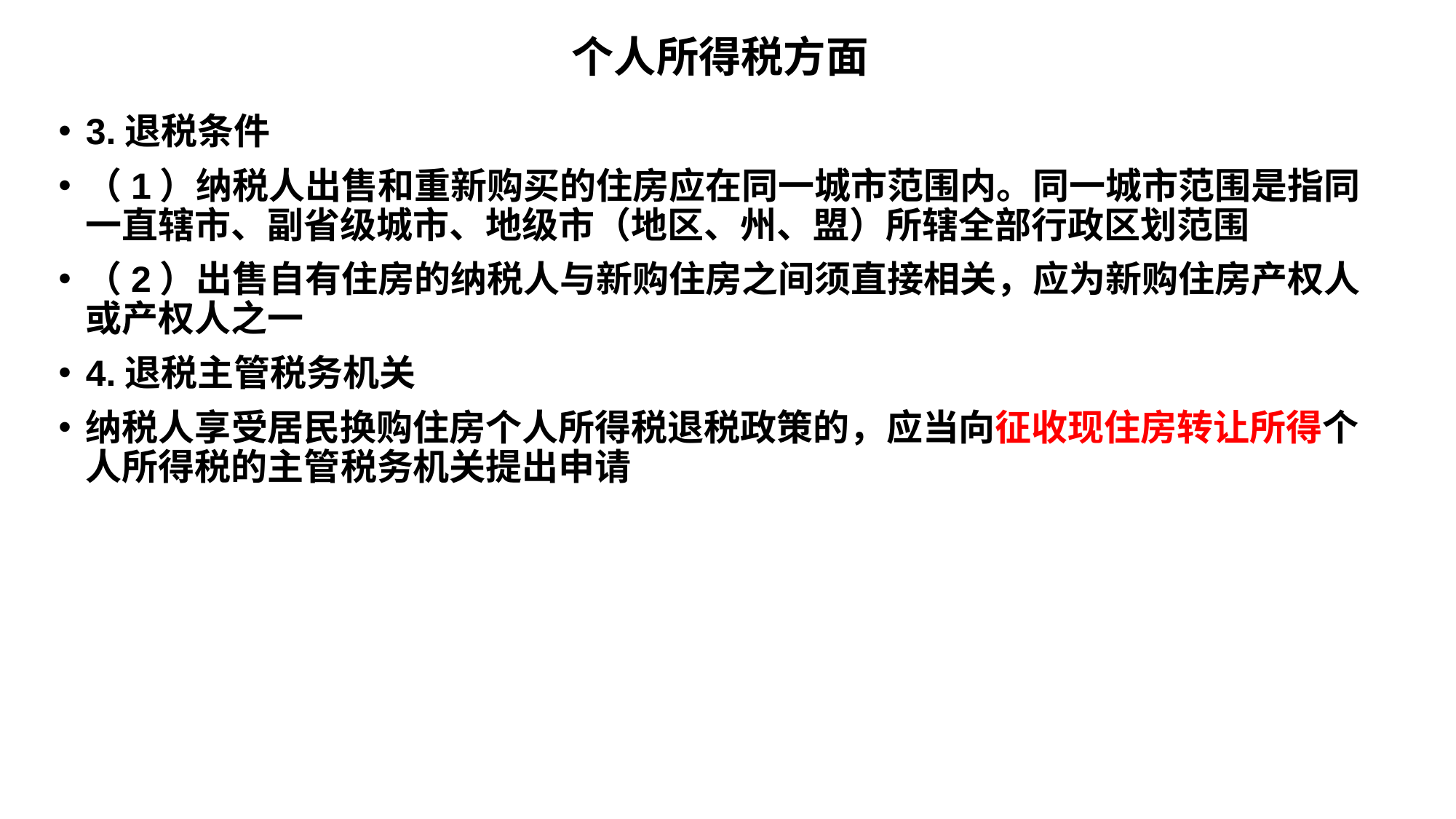

# 个人所得税方面
3.退税条件
（1）纳税人出售和重新购买的住房应在同一城市范围内。同一城市范围是指同一直辖市、副省级城市、地级市（地区、州、盟）所辖全部行政区划范围
（2）出售自有住房的纳税人与新购住房之间须直接相关，应为新购住房产权人或产权人之一
4.退税主管税务机关
纳税人享受居民换购住房个人所得税退税政策的，应当向征收现住房转让所得个人所得税的主管税务机关提出申请